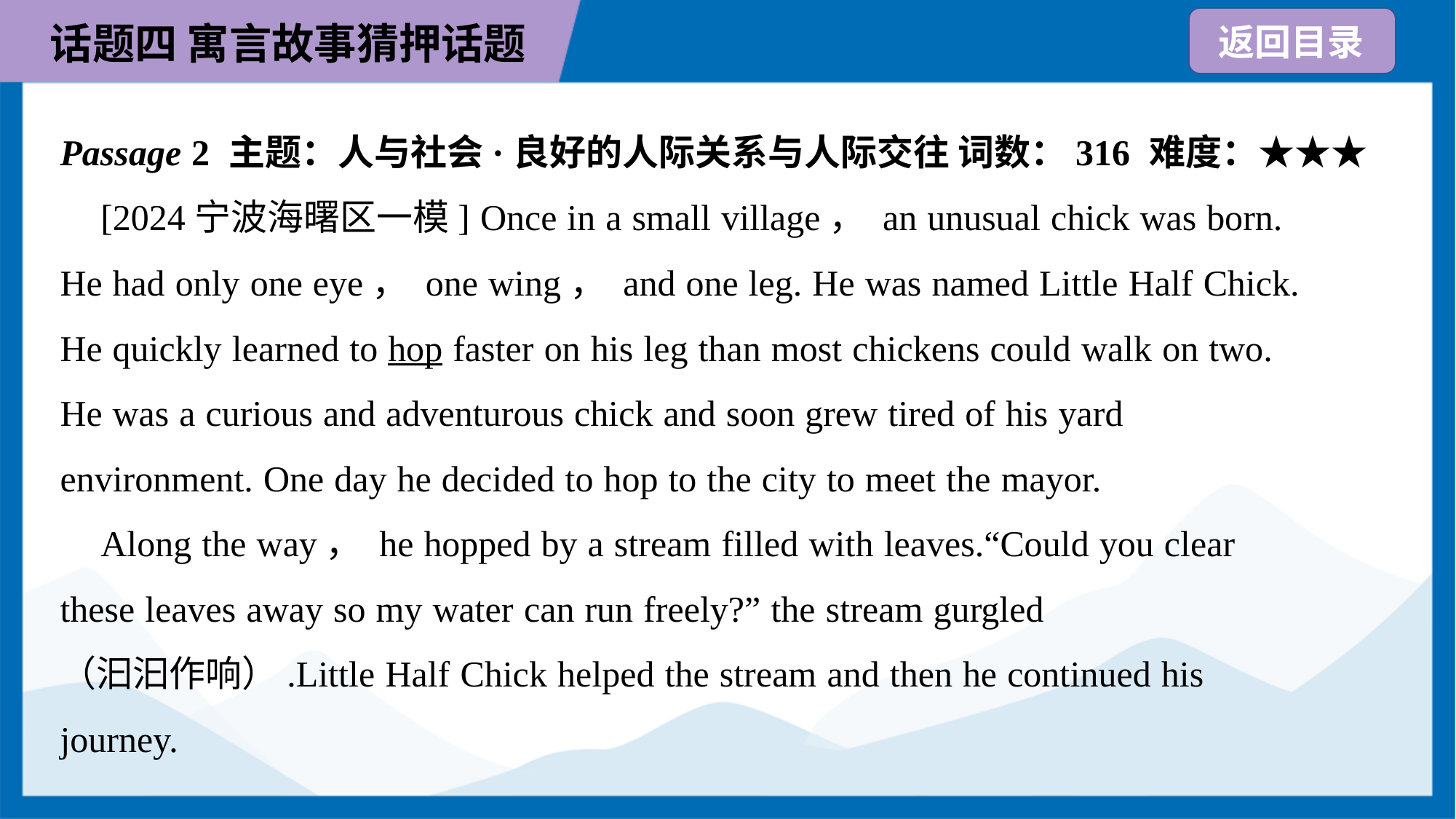

Passage 2 主题：人与社会·良好的人际关系与人际交往 词数：316 难度：★★★
    [2024宁波海曙区一模] Once in a small village， an unusual chick was born.
He had only one eye， one wing， and one leg. He was named Little Half Chick.
He quickly learned to hop faster on his leg than most chickens could walk on two.
He was a curious and adventurous chick and soon grew tired of his yard
environment. One day he decided to hop to the city to meet the mayor.
    Along the way， he hopped by a stream filled with leaves.“Could you clear
these leaves away so my water can run freely?” the stream gurgled
（汩汩作响）.Little Half Chick helped the stream and then he continued his
journey.